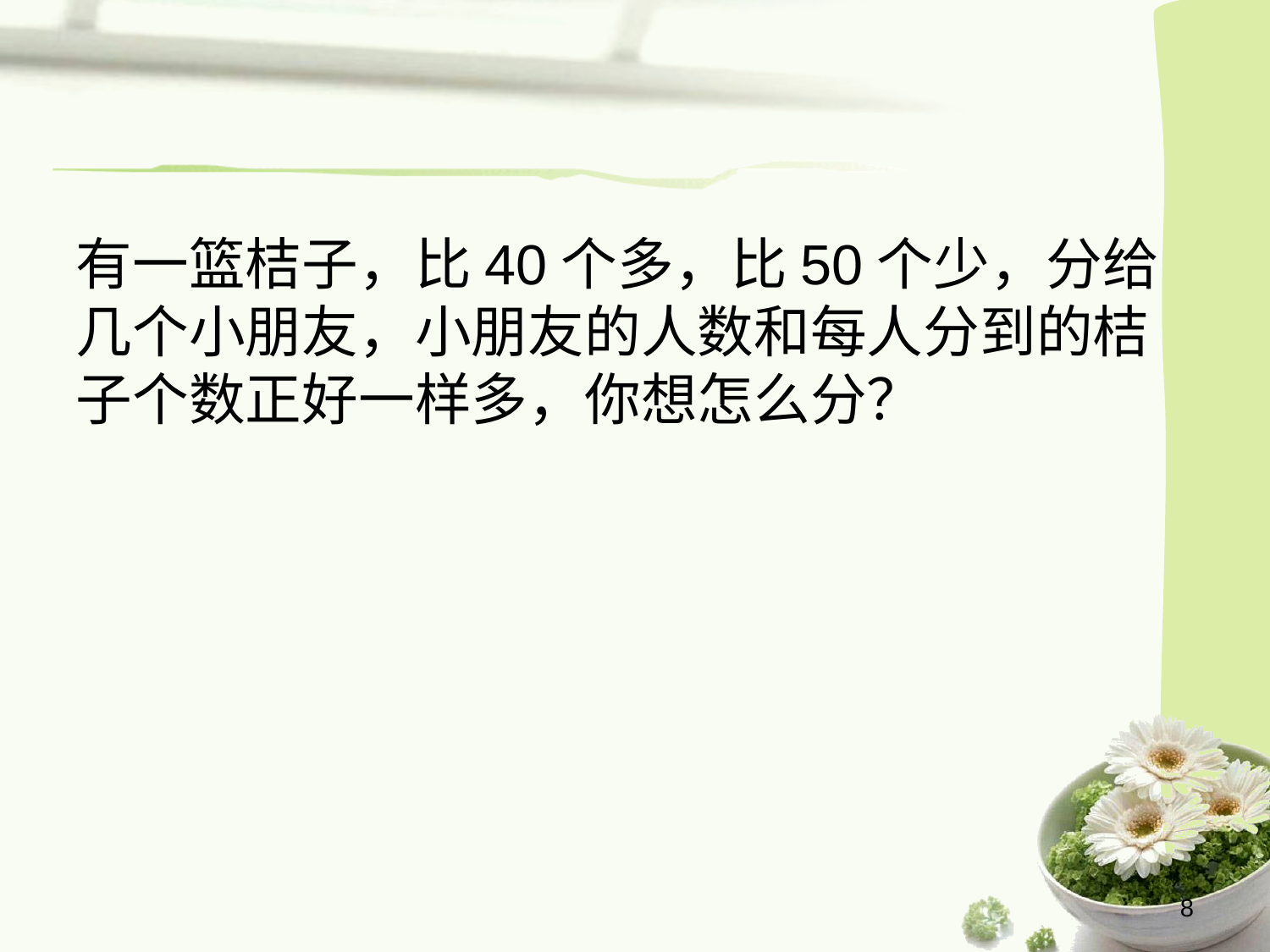

有一篮桔子，比40个多，比50个少，分给几个小朋友，小朋友的人数和每人分到的桔子个数正好一样多，你想怎么分？
8